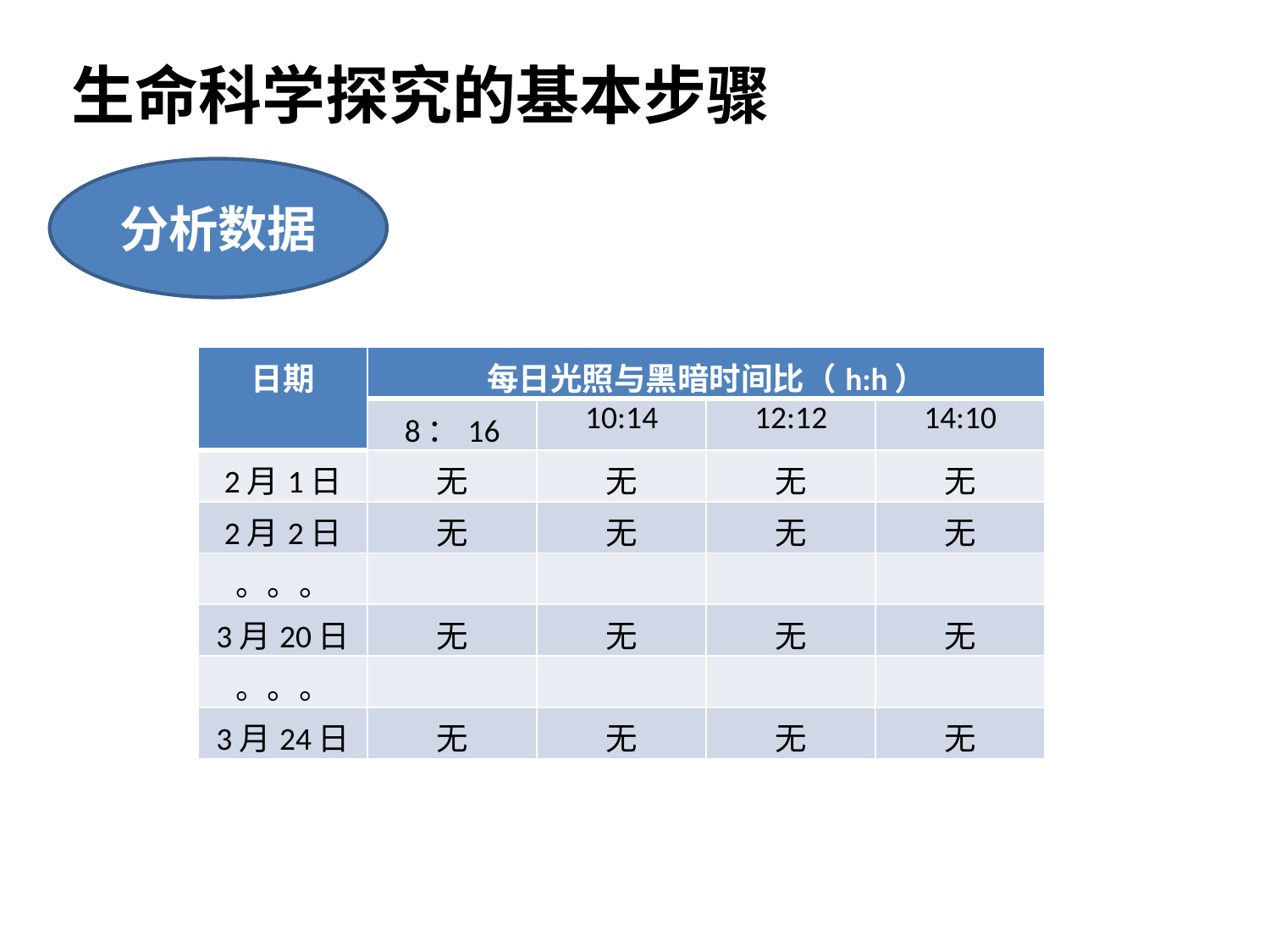

生命科学探究的基本步骤
分析数据
| 日期 | 每日光照与黑暗时间比（h:h） |  |  |  |
| --- | --- | --- | --- | --- |
|  | 8：16 | 10:14 | 12:12 | 14:10 |
| 2月1日 | 无 | 无 | 无 | 无 |
| 2月2日 | 无 | 无 | 无 | 无 |
| 。。。 |  |  |  |  |
| 3月20日 | 无 | 无 | 无 | 无 |
| 。。。 |  |  |  |  |
| 3月24日 | 无 | 无 | 无 | 无 |